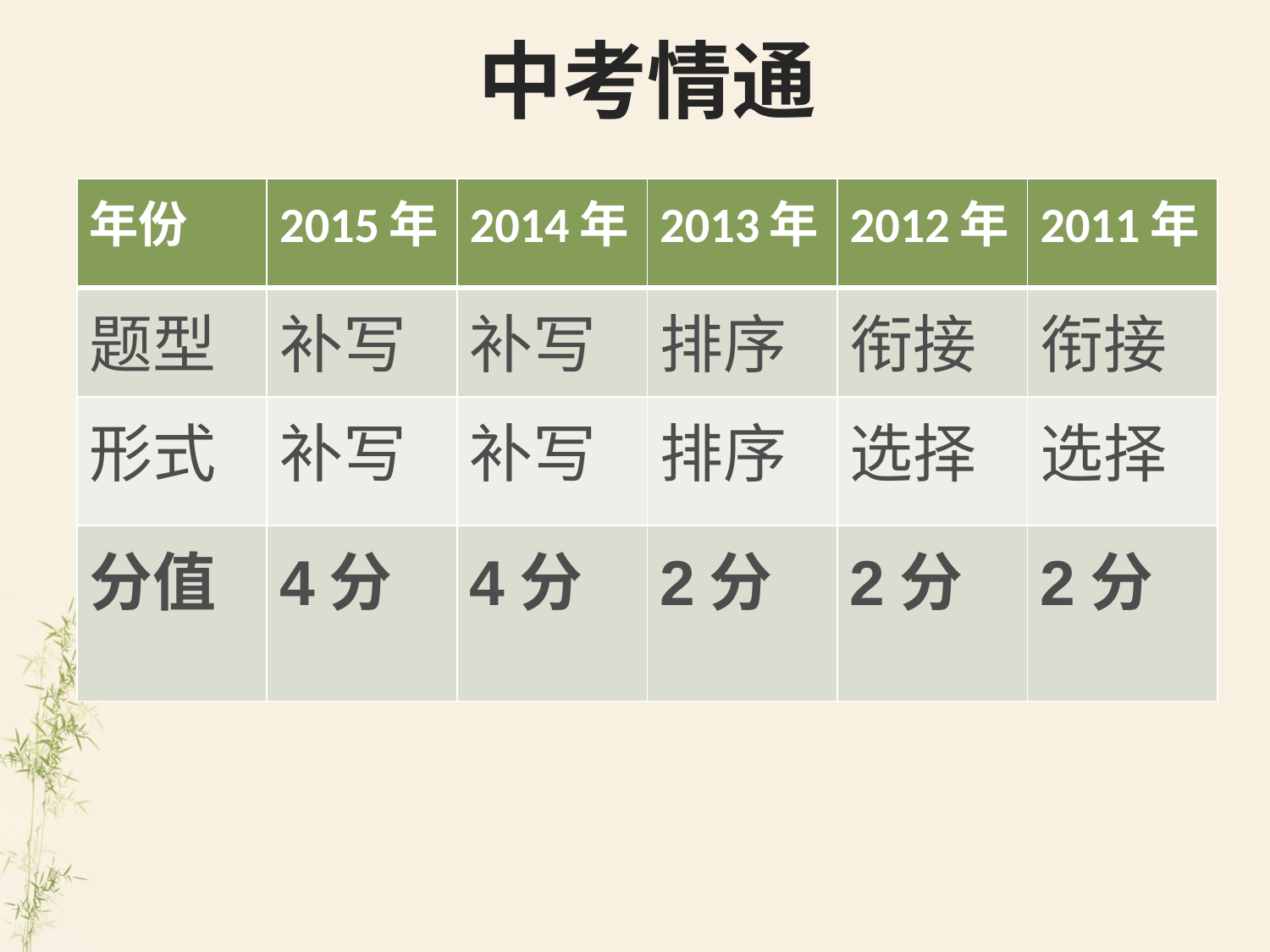

# 中考情通
| 年份 | 2015年 | 2014年 | 2013年 | 2012年 | 2011年 |
| --- | --- | --- | --- | --- | --- |
| 题型 | 补写 | 补写 | 排序 | 衔接 | 衔接 |
| 形式 | 补写 | 补写 | 排序 | 选择 | 选择 |
| 分值 | 4分 | 4分 | 2分 | 2分 | 2分 |